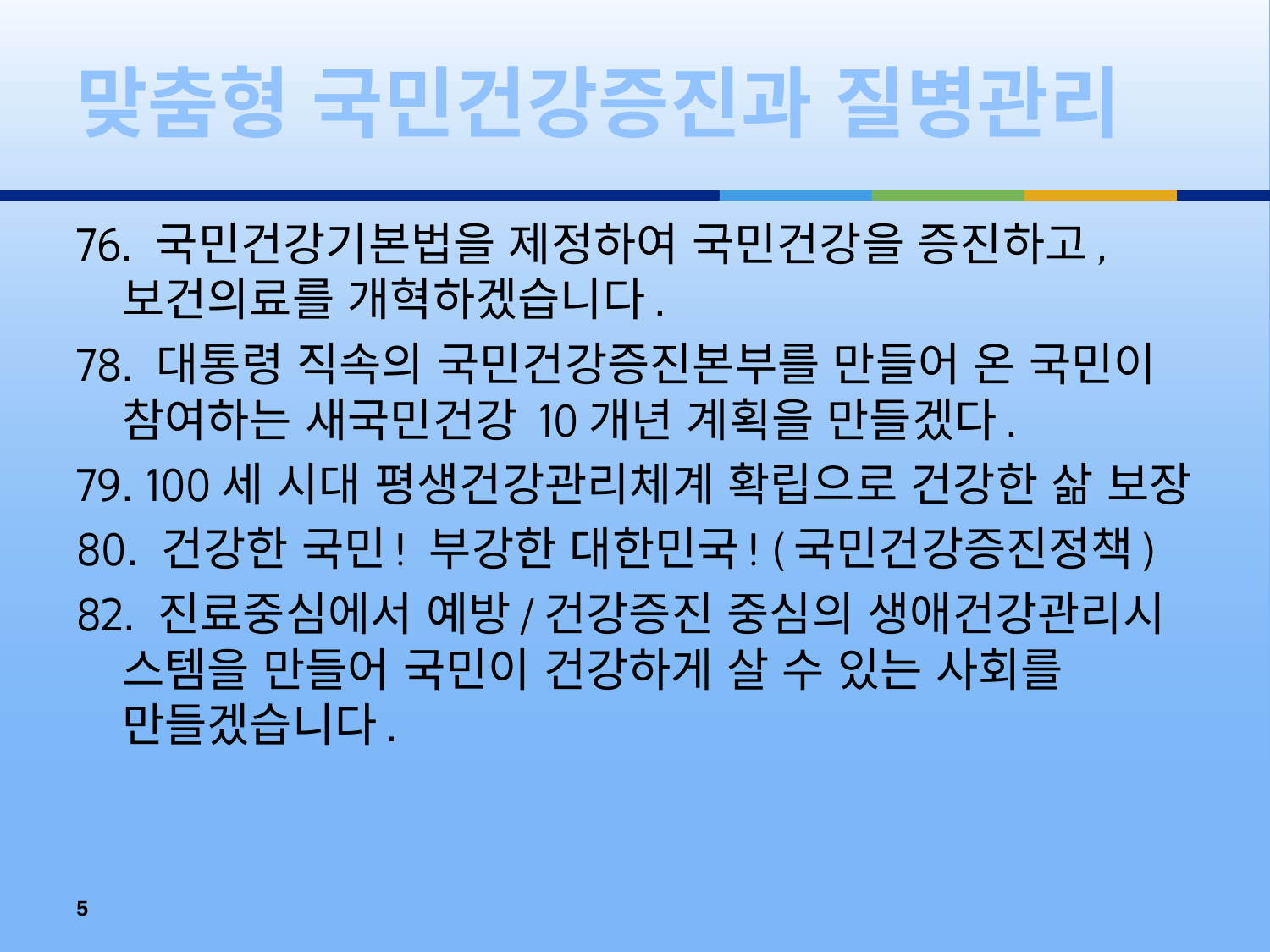

# 맞춤형 국민건강증진과 질병관리
76. 국민건강기본법을 제정하여 국민건강을 증진하고, 보건의료를 개혁하겠습니다.
78. 대통령 직속의 국민건강증진본부를 만들어 온 국민이 참여하는 새국민건강 10개년 계획을 만들겠다.
79. 100세 시대 평생건강관리체계 확립으로 건강한 삶 보장
80. 건강한 국민! 부강한 대한민국! (국민건강증진정책)
82. 진료중심에서 예방/건강증진 중심의 생애건강관리시 스템을 만들어 국민이 건강하게 살 수 있는 사회를 만들겠습니다.

5